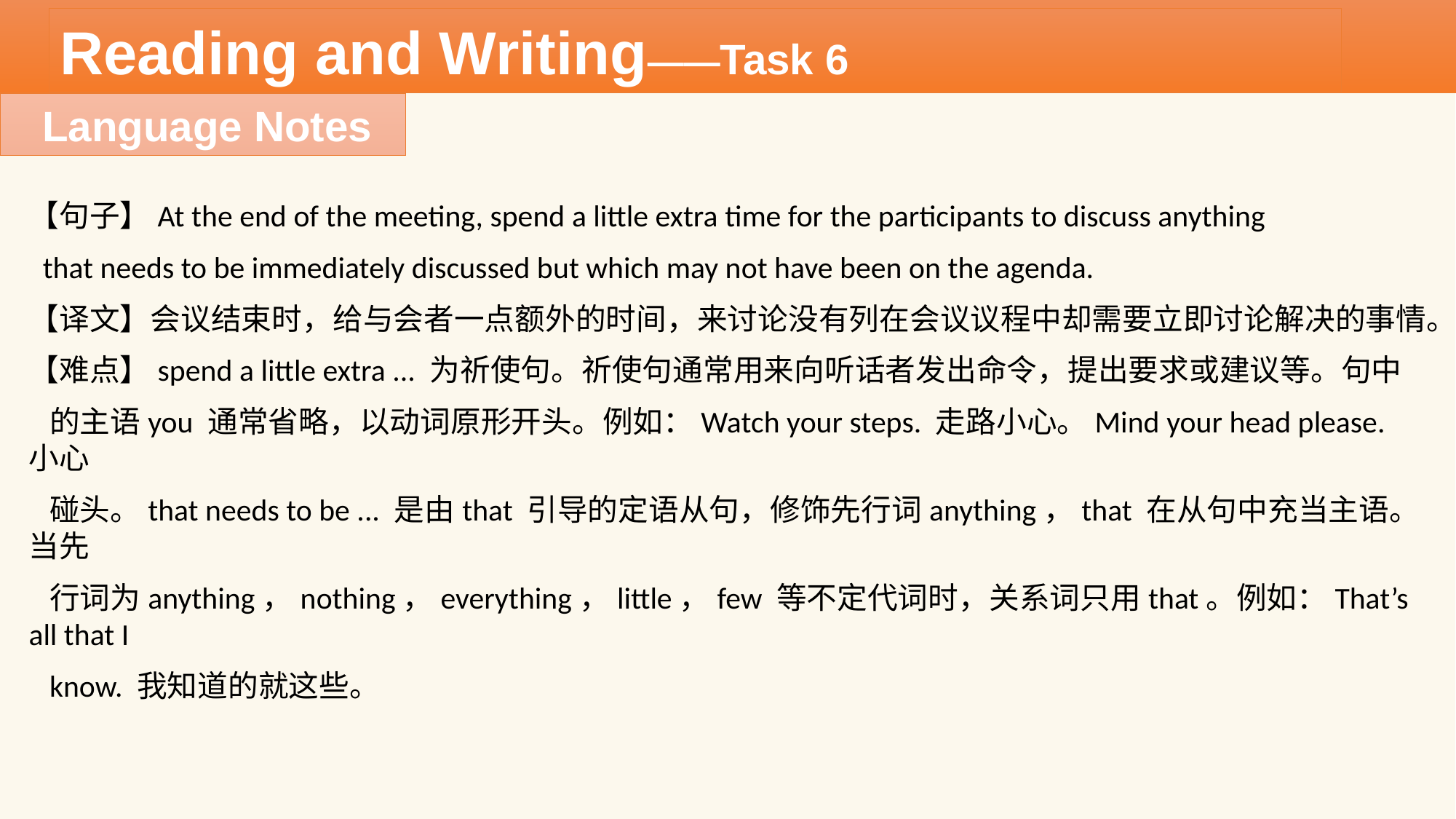

Reading and Writing——Task 6
Language Notes
【句子】At the end of the meeting, spend a little extra time for the participants to discuss anything
  that needs to be immediately discussed but which may not have been on the agenda.
【译文】会议结束时，给与会者一点额外的时间，来讨论没有列在会议议程中却需要立即讨论解决的事情。
【难点】spend a little extra ... 为祈使句。祈使句通常用来向听话者发出命令，提出要求或建议等。句中
  的主语you 通常省略，以动词原形开头。例如：Watch your steps. 走路小心。Mind your head please. 小心
  碰头。that needs to be ... 是由that 引导的定语从句，修饰先行词anything，that 在从句中充当主语。当先
  行词为anything，nothing，everything，little，few 等不定代词时，关系词只用that。例如：That’s all that I
   know. 我知道的就这些。